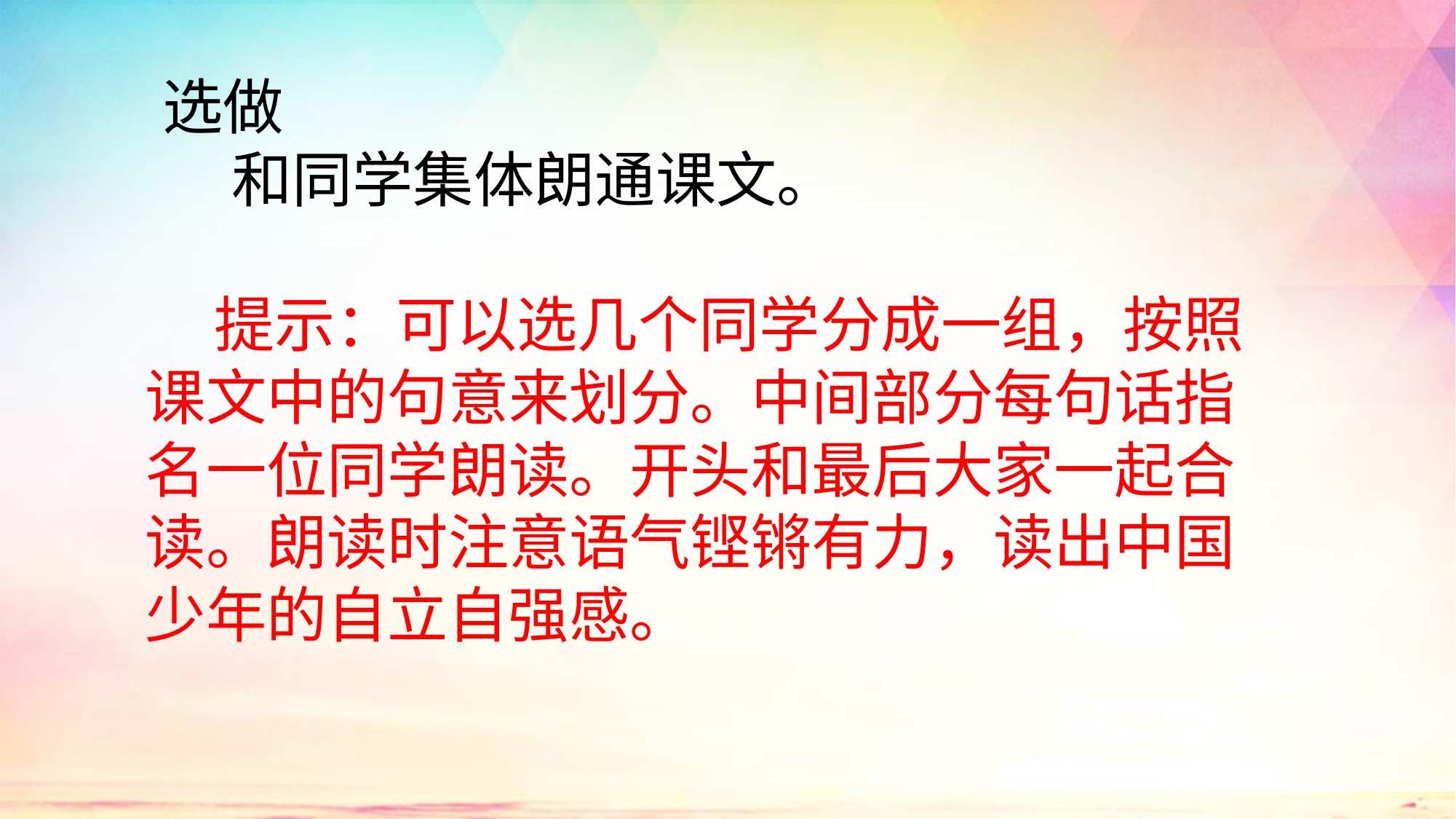

选做
    和同学集体朗通课文。
    提示：可以选几个同学分成一组，按照课文中的句意来划分。中间部分每句话指名一位同学朗读。开头和最后大家一起合读。朗读时注意语气铿锵有力，读出中国少年的自立自强感。